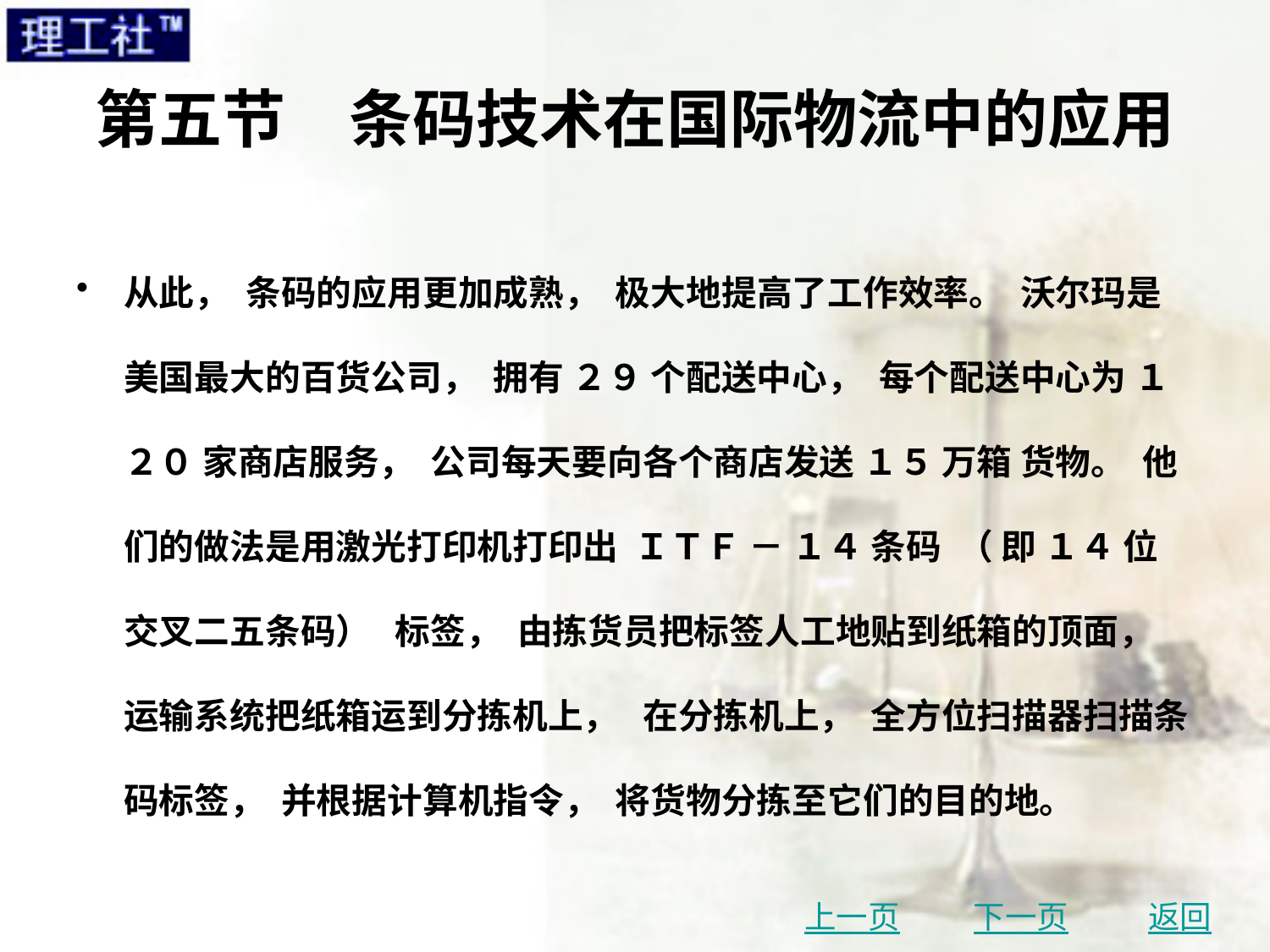

# 第五节　条码技术在国际物流中的应用
从此，  条码的应用更加成熟，  极大地提高了工作效率。  沃尔玛是美国最大的百货公司，  拥有 ２９ 个配送中心，  每个配送中心为 １２０ 家商店服务，  公司每天要向各个商店发送 １５ 万箱 货物。  他们的做法是用激光打印机打印出  ＩＴＦ － １４ 条码  （ 即 １４ 位交叉二五条码）   标签，  由拣货员把标签人工地贴到纸箱的顶面，  运输系统把纸箱运到分拣机上，   在分拣机上，  全方位扫描器扫描条码标签，  并根据计算机指令，  将货物分拣至它们的目的地。

上一页
下一页
返回